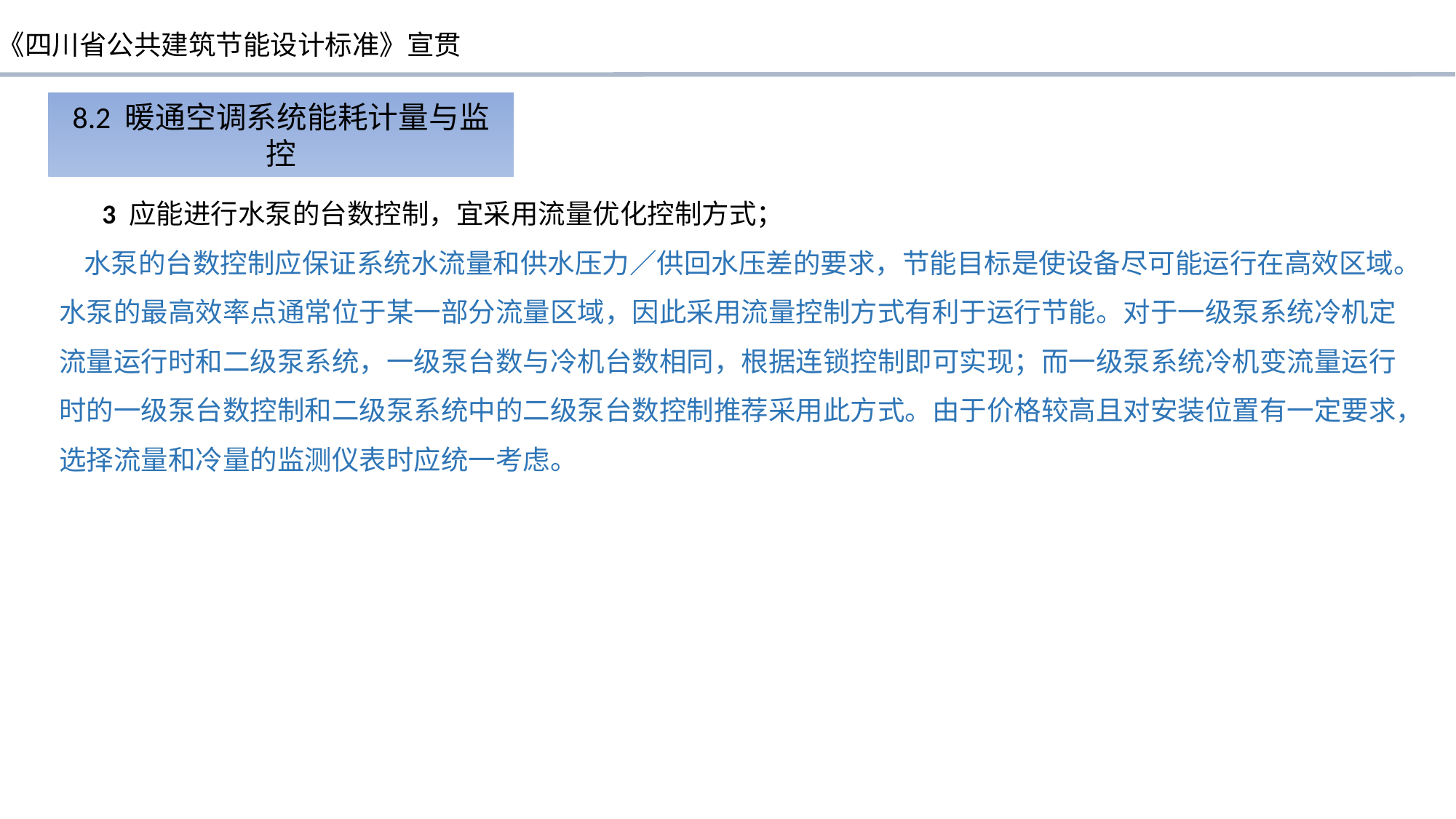

8.2 暖通空调系统能耗计量与监控
       3 应能进行水泵的台数控制，宜采用流量优化控制方式；
   水泵的台数控制应保证系统水流量和供水压力／供回水压差的要求，节能目标是使设备尽可能运行在高效区域。水泵的最高效率点通常位于某一部分流量区域，因此采用流量控制方式有利于运行节能。对于一级泵系统冷机定流量运行时和二级泵系统，一级泵台数与冷机台数相同，根据连锁控制即可实现；而一级泵系统冷机变流量运行时的一级泵台数控制和二级泵系统中的二级泵台数控制推荐采用此方式。由于价格较高且对安装位置有一定要求，选择流量和冷量的监测仪表时应统一考虑。